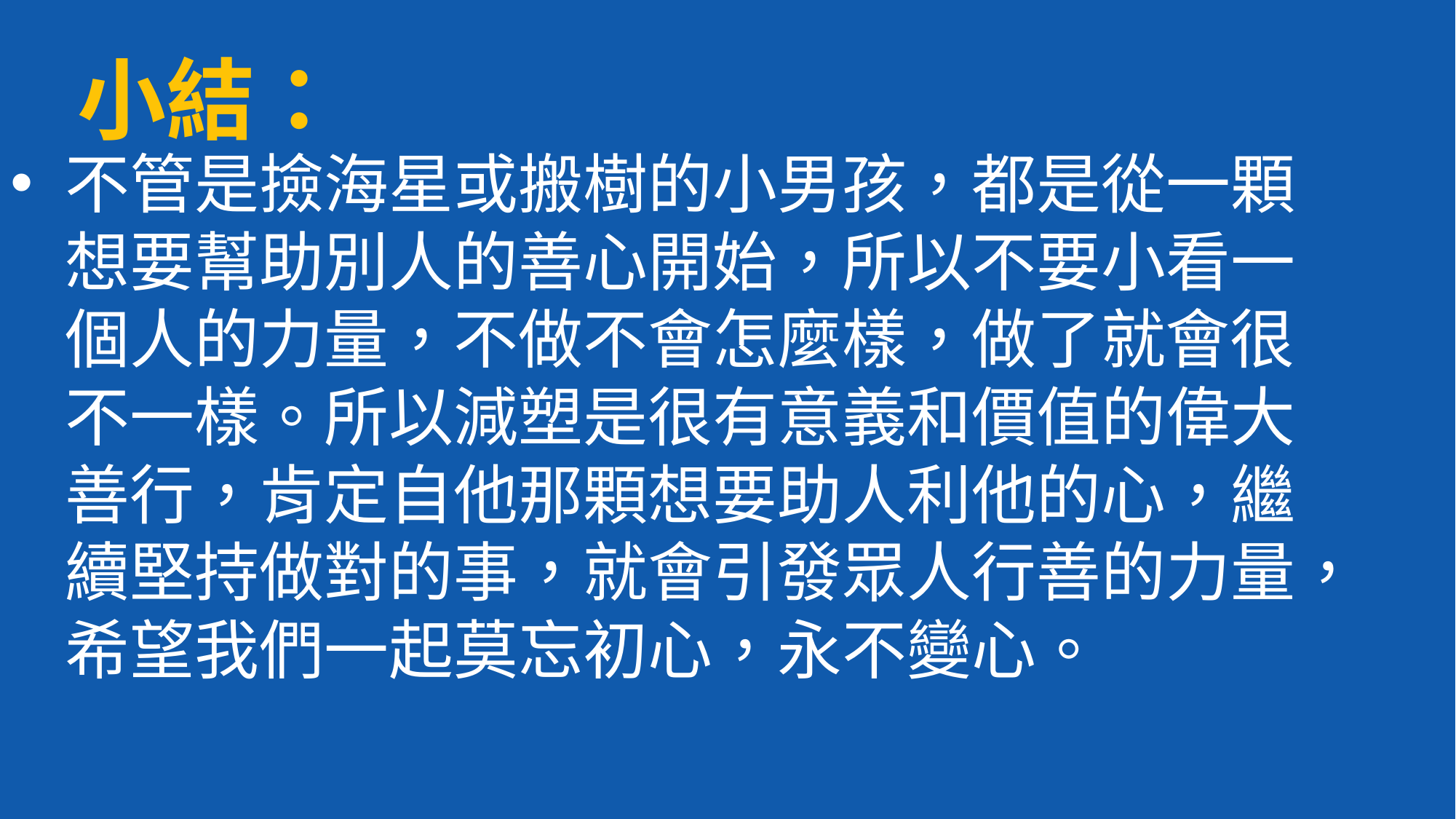

# 小結：
不管是撿海星或搬樹的小男孩，都是從一顆想要幫助別人的善心開始，所以不要小看一個人的力量，不做不會怎麼樣，做了就會很不一樣。所以減塑是很有意義和價值的偉大善行，肯定自他那顆想要助人利他的心，繼續堅持做對的事，就會引發眾人行善的力量，希望我們一起莫忘初心，永不變心。